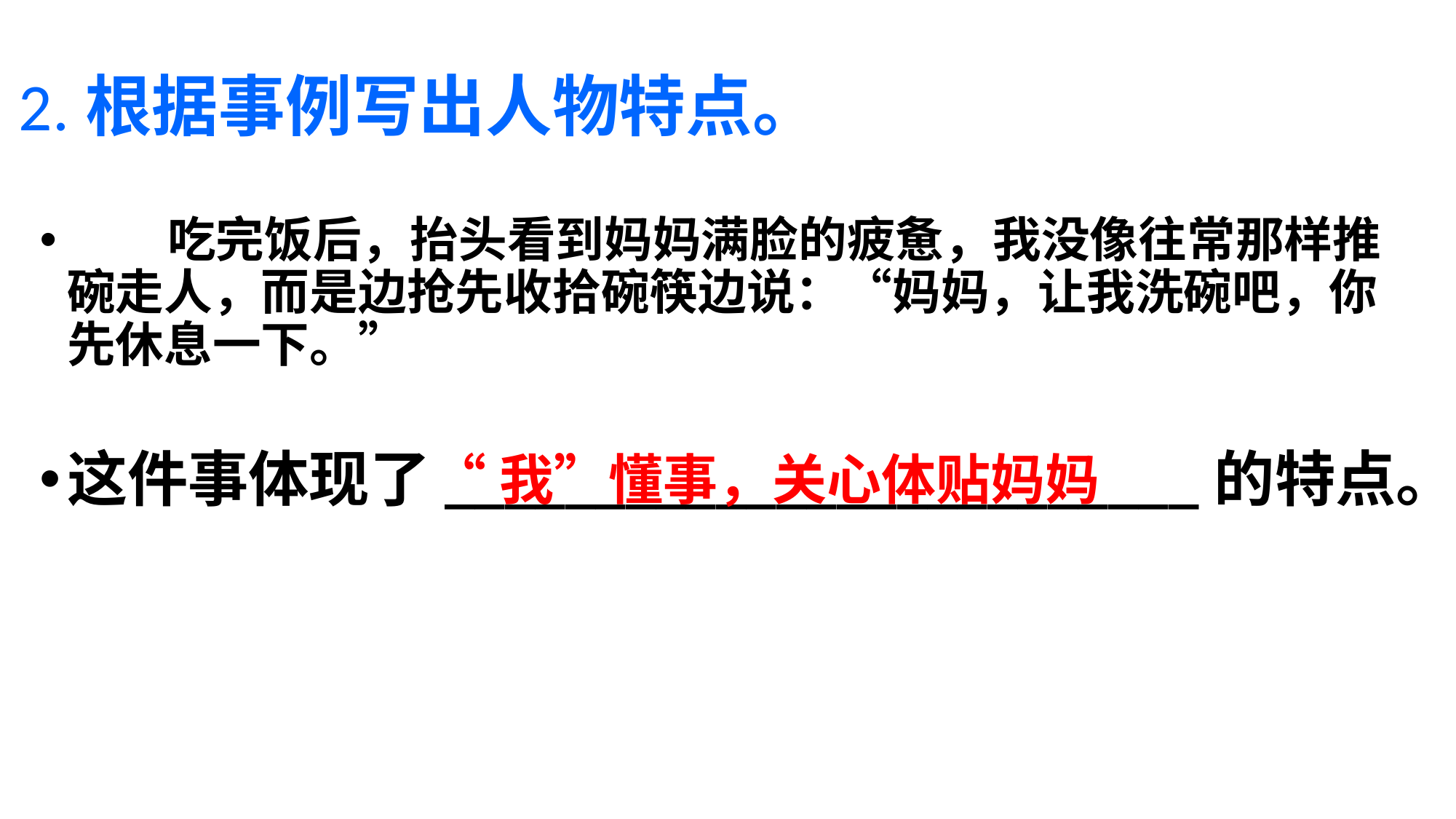

# 2.根据事例写出人物特点。

        吃完饭后，抬头看到妈妈满脸的疲惫，我没像往常那样推碗走人，而是边抢先收拾碗筷边说：“妈妈，让我洗碗吧，你先休息一下。”

这件事体现了_________________________的特点。
	“我”懂事，关心体贴妈妈